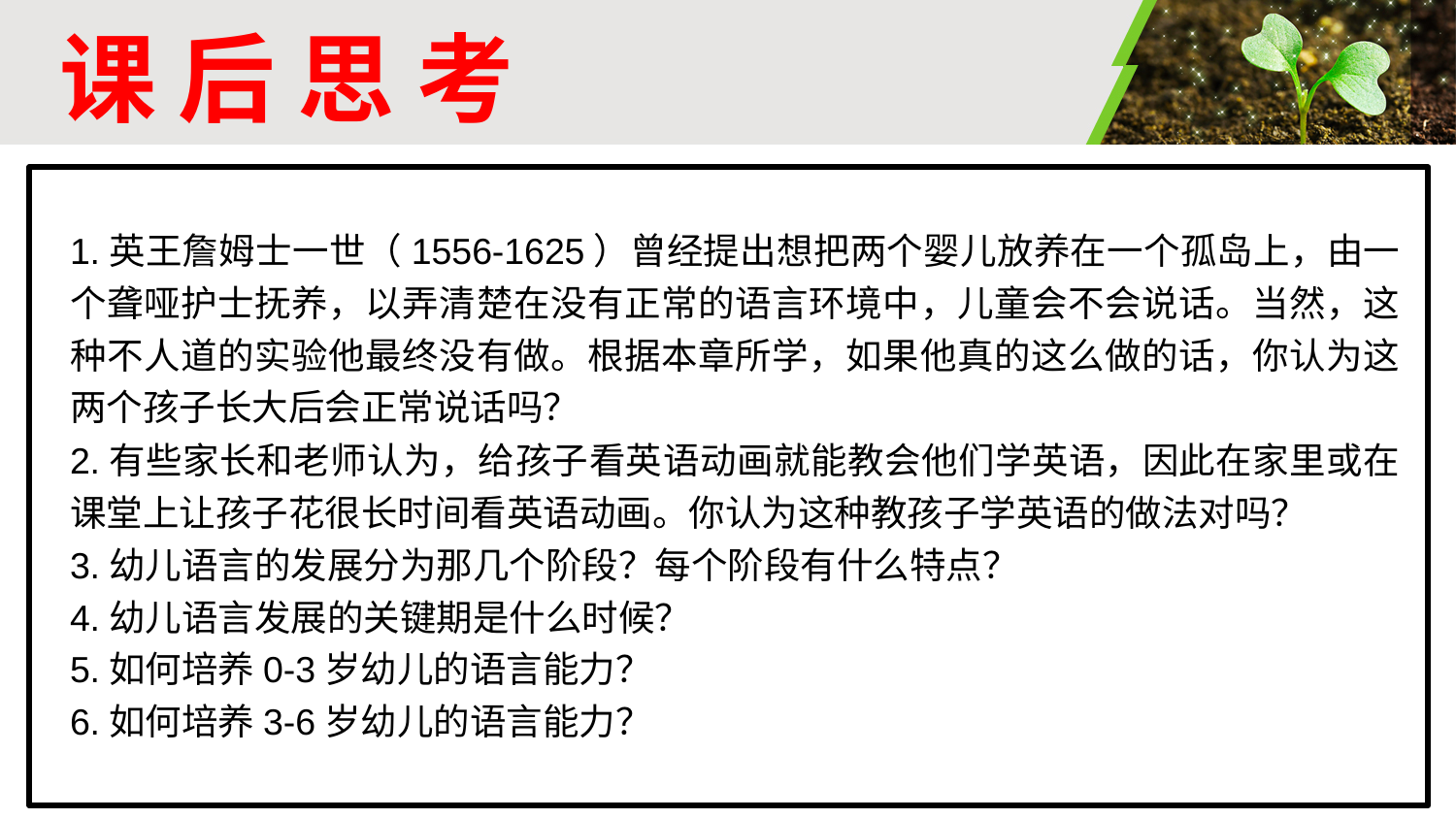

# 课 后 思 考

1.英王詹姆士一世（1556-1625）曾经提出想把两个婴儿放养在一个孤岛上，由一个聋哑护士抚养，以弄清楚在没有正常的语言环境中，儿童会不会说话。当然，这种不人道的实验他最终没有做。根据本章所学，如果他真的这么做的话，你认为这两个孩子长大后会正常说话吗？
2.有些家长和老师认为，给孩子看英语动画就能教会他们学英语，因此在家里或在课堂上让孩子花很长时间看英语动画。你认为这种教孩子学英语的做法对吗？
3.幼儿语言的发展分为那几个阶段？每个阶段有什么特点？
4.幼儿语言发展的关键期是什么时候？
5.如何培养0-3岁幼儿的语言能力？
6.如何培养3-6岁幼儿的语言能力？